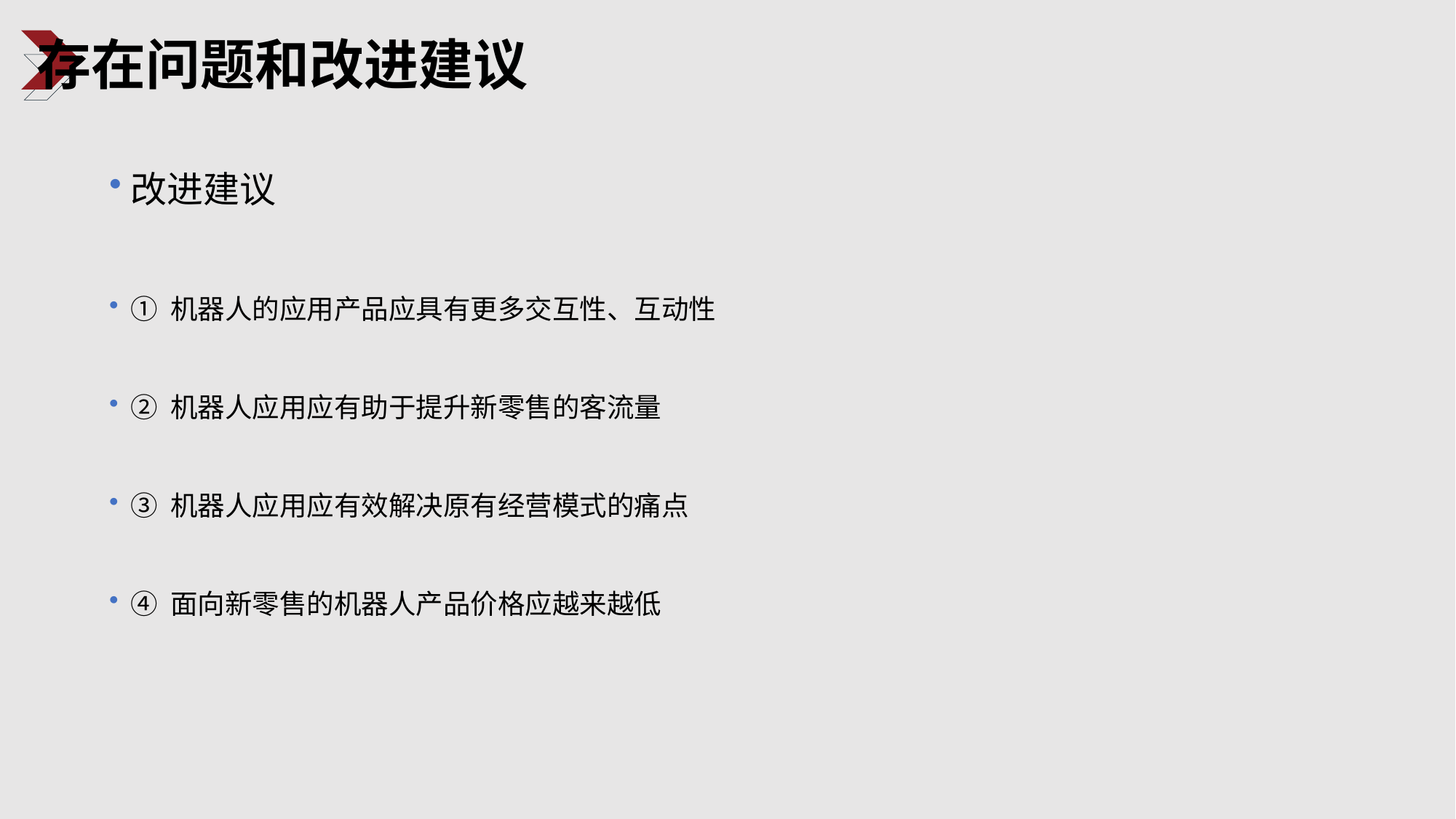

存在问题和改进建议
改进建议

① 机器人的应用产品应具有更多交互性、互动性

② 机器人应用应有助于提升新零售的客流量

③ 机器人应用应有效解决原有经营模式的痛点

④ 面向新零售的机器人产品价格应越来越低